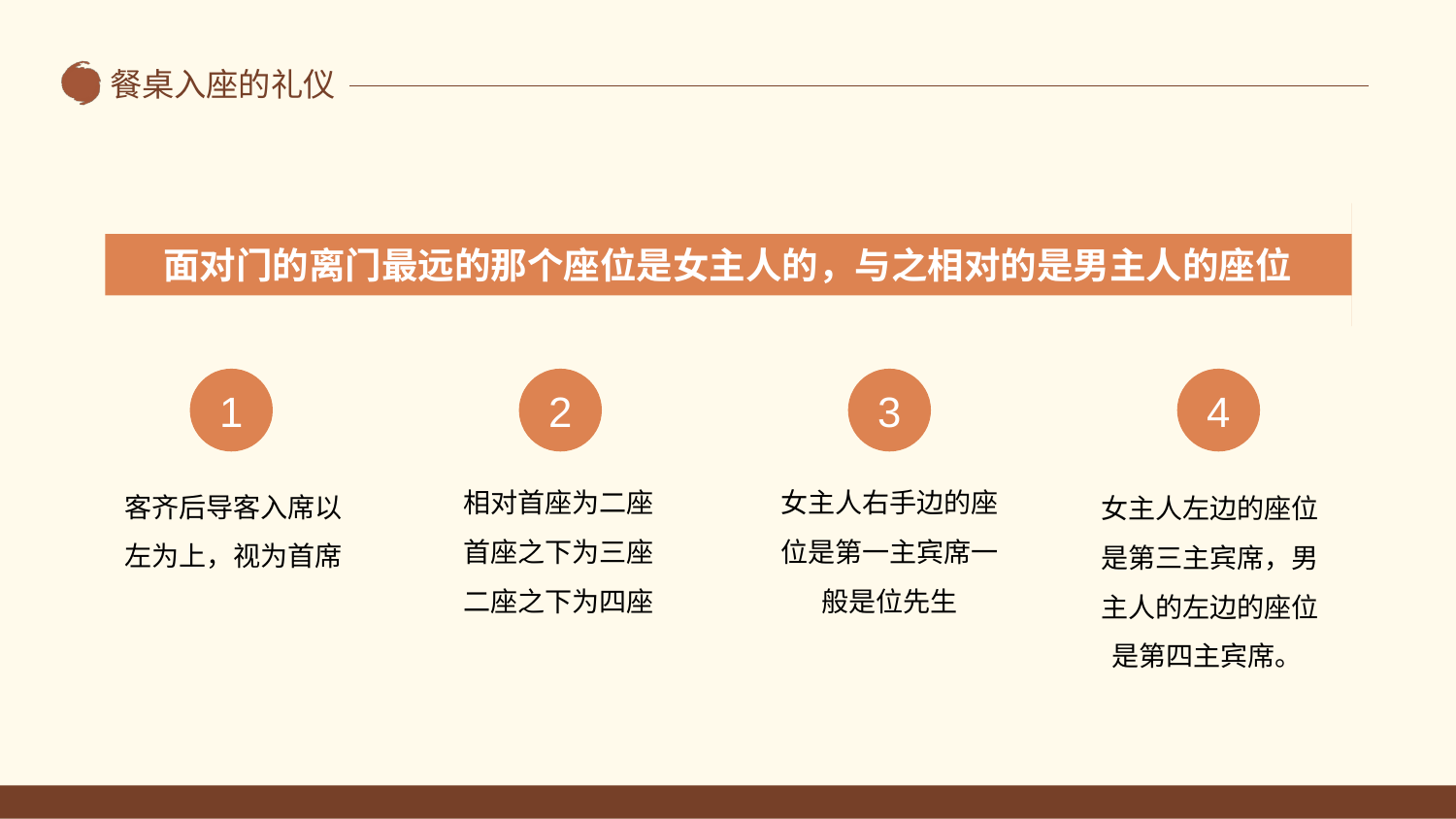

面对门的离门最远的那个座位是女主人的，与之相对的是男主人的座位
1
客齐后导客入席以左为上，视为首席
2
相对首座为二座
首座之下为三座
二座之下为四座
3
女主人右手边的座位是第一主宾席一般是位先生
4
女主人左边的座位是第三主宾席，男主人的左边的座位是第四主宾席。